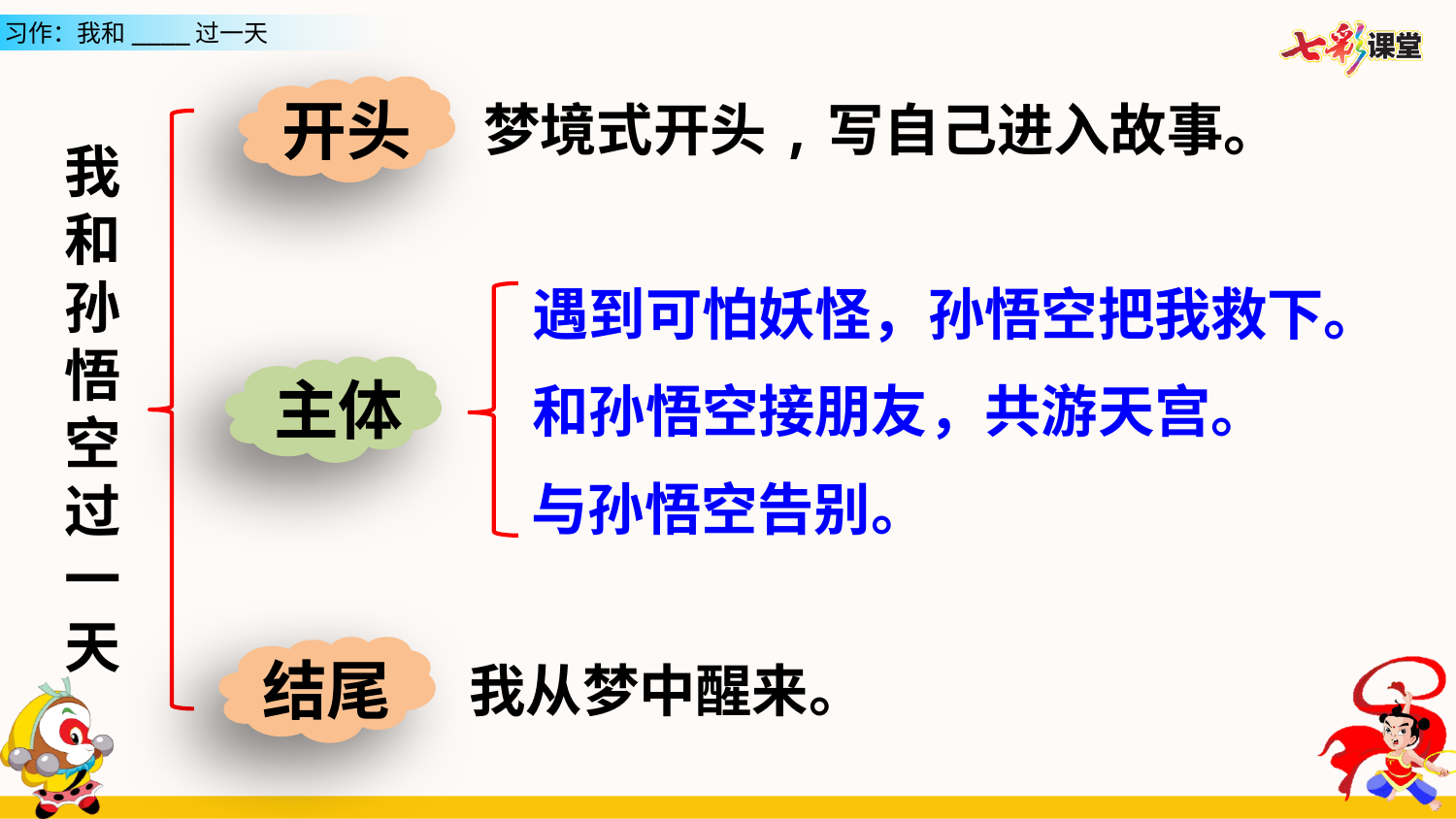

开头
梦境式开头,写自己进入故事。

我和孙悟空过一天
遇到可怕妖怪，孙悟空把我救下。

主体
和孙悟空接朋友，共游天宫。
与孙悟空告别。

结尾
我从梦中醒来。